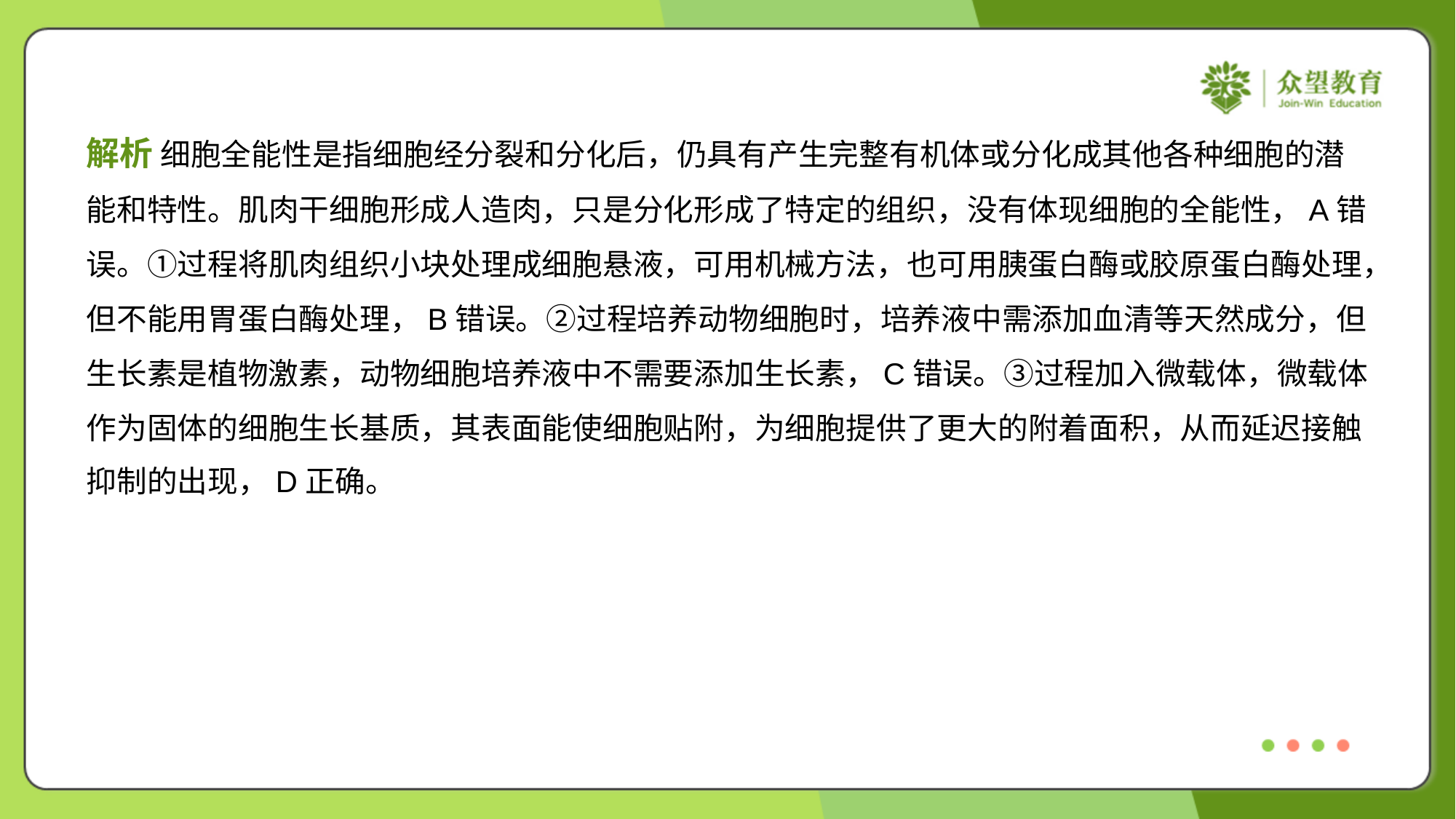

解析 细胞全能性是指细胞经分裂和分化后，仍具有产生完整有机体或分化成其他各种细胞的潜
能和特性。肌肉干细胞形成人造肉，只是分化形成了特定的组织，没有体现细胞的全能性，A错
误。①过程将肌肉组织小块处理成细胞悬液，可用机械方法，也可用胰蛋白酶或胶原蛋白酶处理，
但不能用胃蛋白酶处理，B错误。②过程培养动物细胞时，培养液中需添加血清等天然成分，但
生长素是植物激素，动物细胞培养液中不需要添加生长素，C错误。③过程加入微载体，微载体
作为固体的细胞生长基质，其表面能使细胞贴附，为细胞提供了更大的附着面积，从而延迟接触
抑制的出现，D正确。